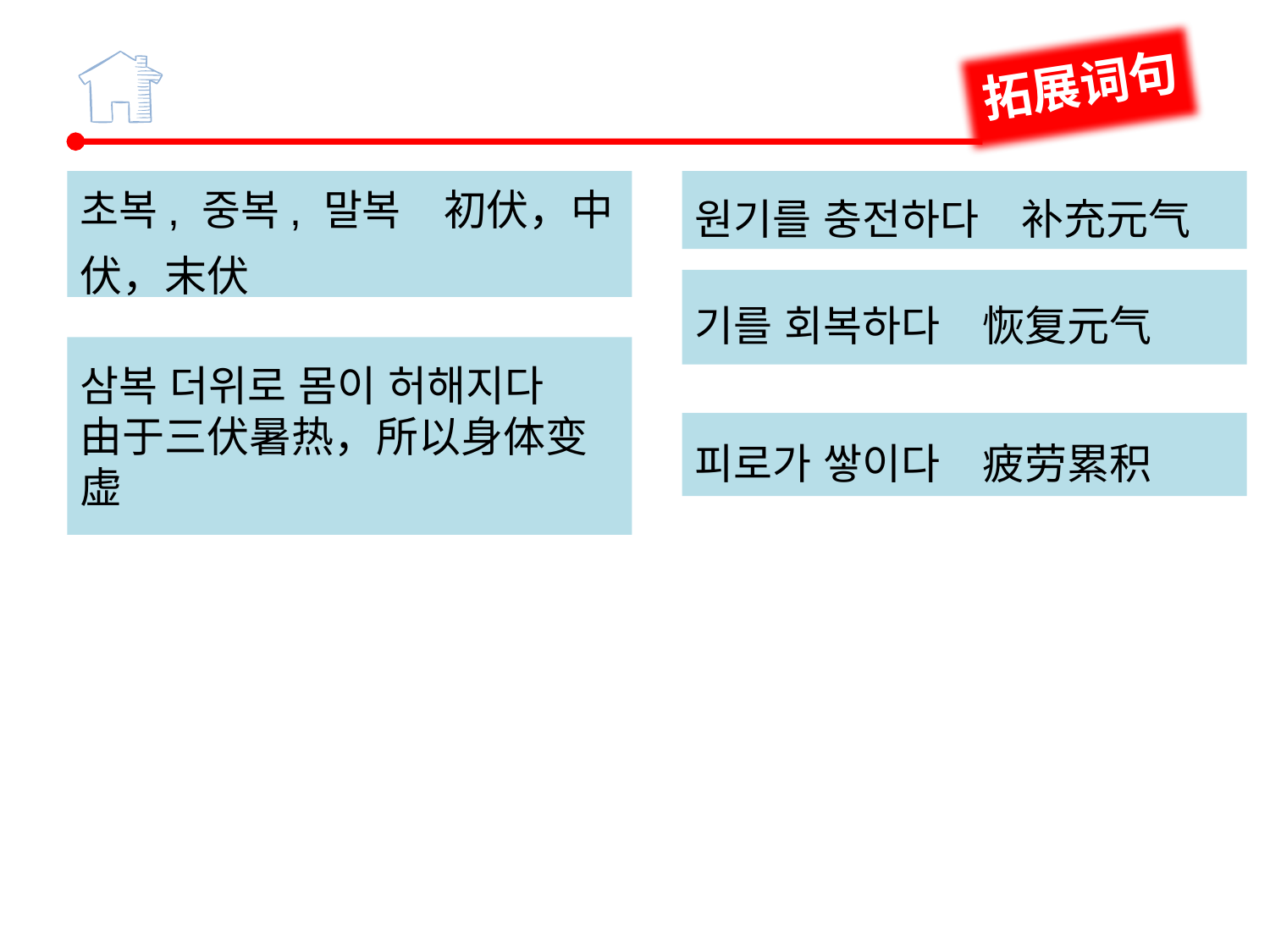

拓展词句

초복, 중복, 말복　初伏，中伏，末伏
삼복 더위로 몸이 허해지다
由于三伏暑热，所以身体变虚
원기를 충전하다　补充元气
기를 회복하다　恢复元气
피로가 쌓이다　疲劳累积